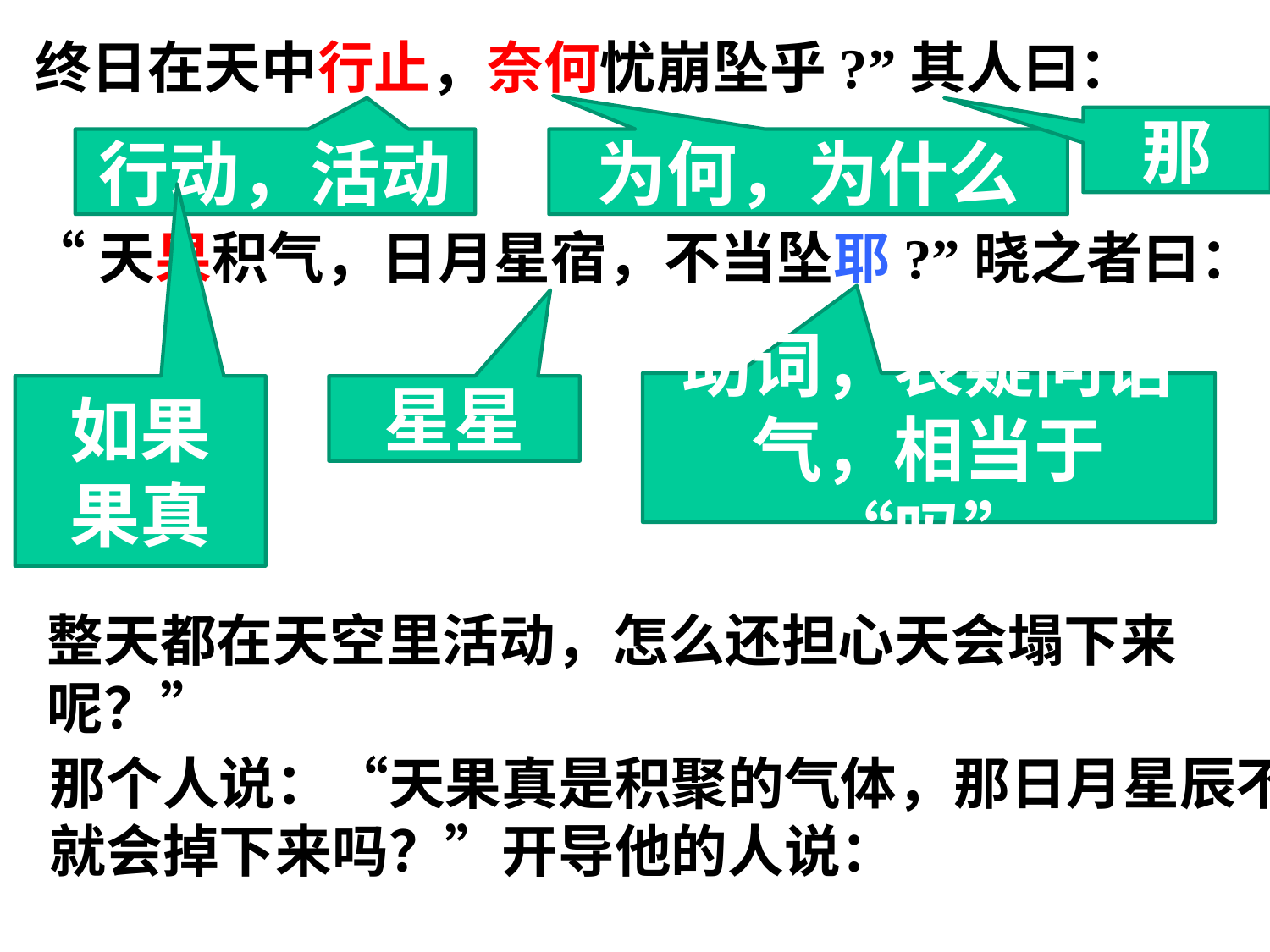

终日在天中行止，奈何忧崩坠乎?”其人曰：
那
行动，活动
为何，为什么
“天果积气，日月星宿，不当坠耶?”晓之者曰：
助词，表疑问语气，相当于“吗”
如果
果真
星星
整天都在天空里活动，怎么还担心天会塌下来呢？”

那个人说：“天果真是积聚的气体，那日月星辰不就会掉下来吗？”开导他的人说：